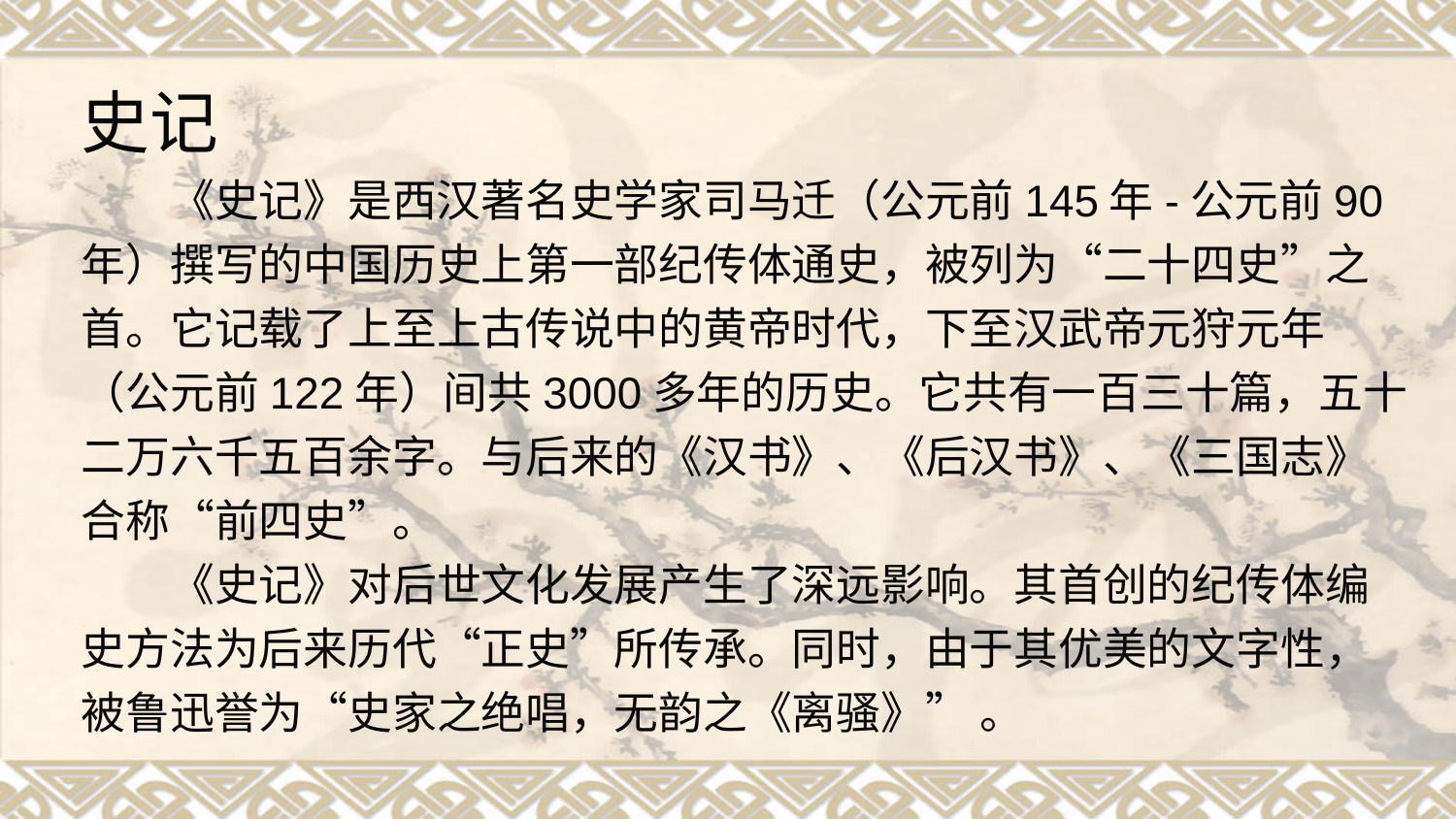

# 史记 　　《史记》是西汉著名史学家司马迁（公元前145年-公元前90年）撰写的中国历史上第一部纪传体通史，被列为“二十四史”之首。它记载了上至上古传说中的黄帝时代，下至汉武帝元狩元年（公元前122年）间共3000多年的历史。它共有一百三十篇，五十二万六千五百余字。与后来的《汉书》、《后汉书》、《三国志》合称“前四史”。 　　《史记》对后世文化发展产生了深远影响。其首创的纪传体编史方法为后来历代“正史”所传承。同时，由于其优美的文字性，被鲁迅誉为“史家之绝唱，无韵之《离骚》” 。